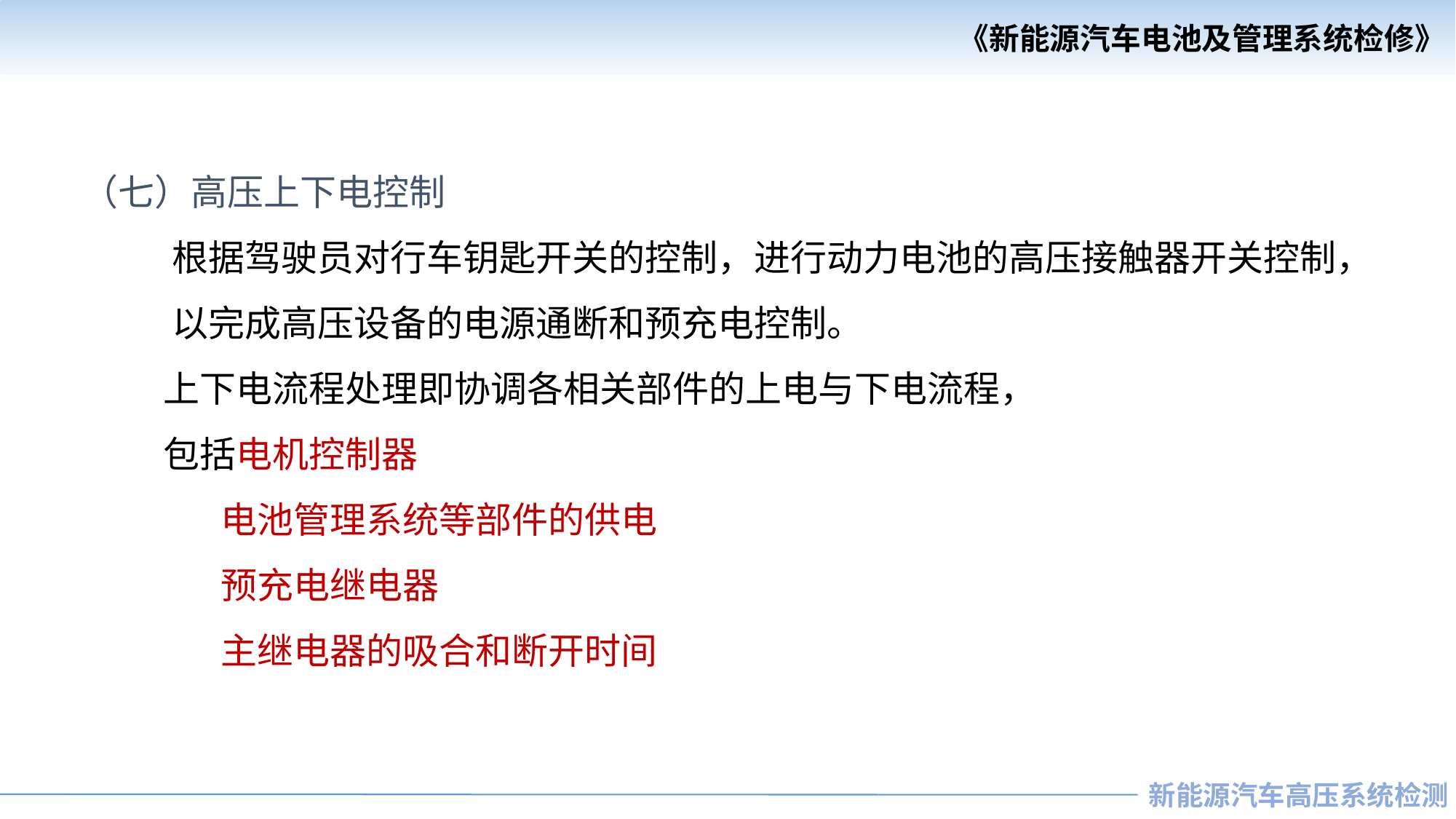

（七）高压上下电控制
             根据驾驶员对行车钥匙开关的控制，进行动力电池的高压接触器开关控制，
             以完成高压设备的电源通断和预充电控制。
            上下电流程处理即协调各相关部件的上电与下电流程，
            包括电机控制器
                   电池管理系统等部件的供电
                   预充电继电器
                   主继电器的吸合和断开时间